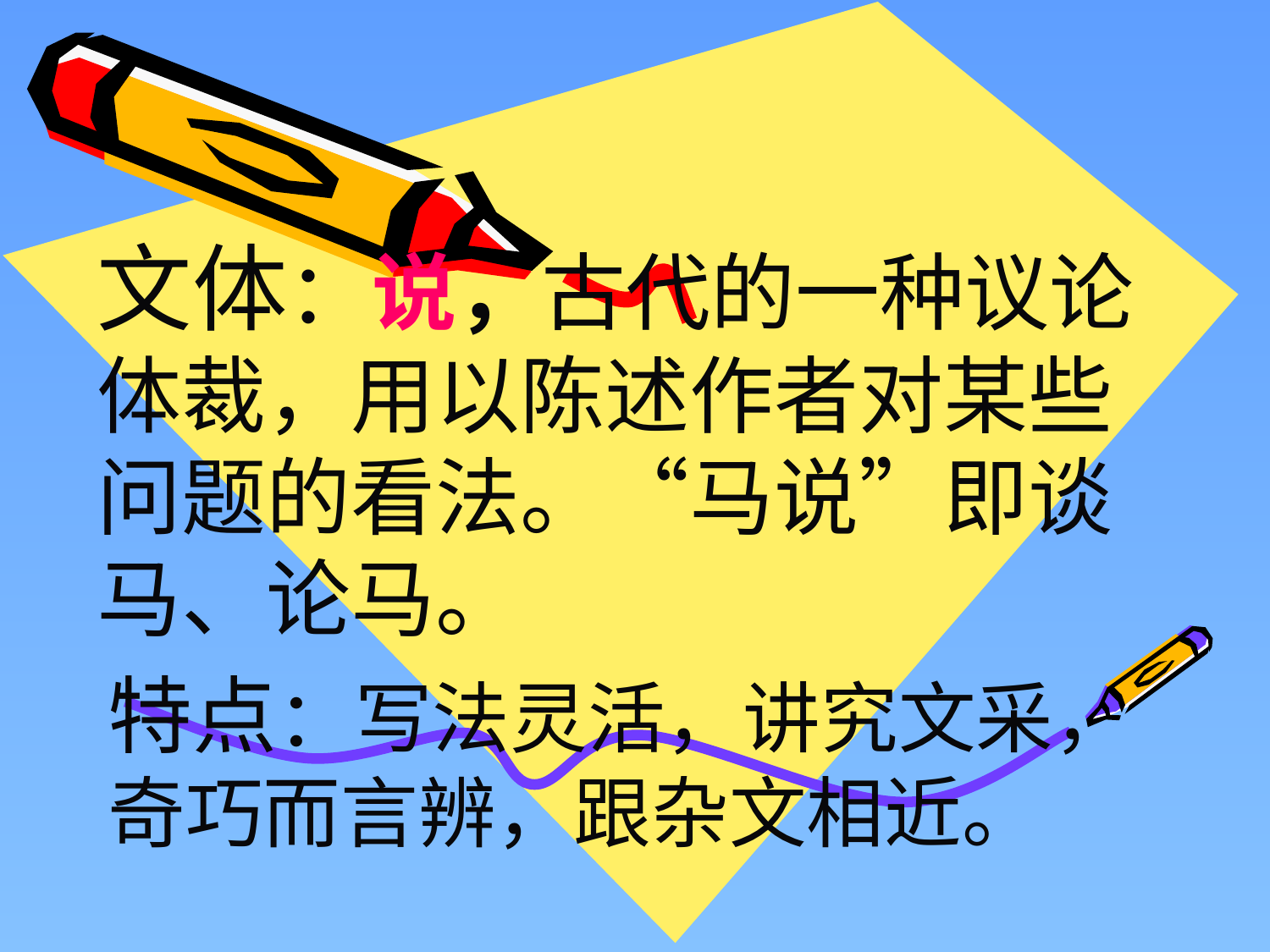

文体：说，古代的一种议论体裁，用以陈述作者对某些问题的看法。“马说”即谈马、论马。
特点：写法灵活，讲究文采，奇巧而言辨，跟杂文相近。